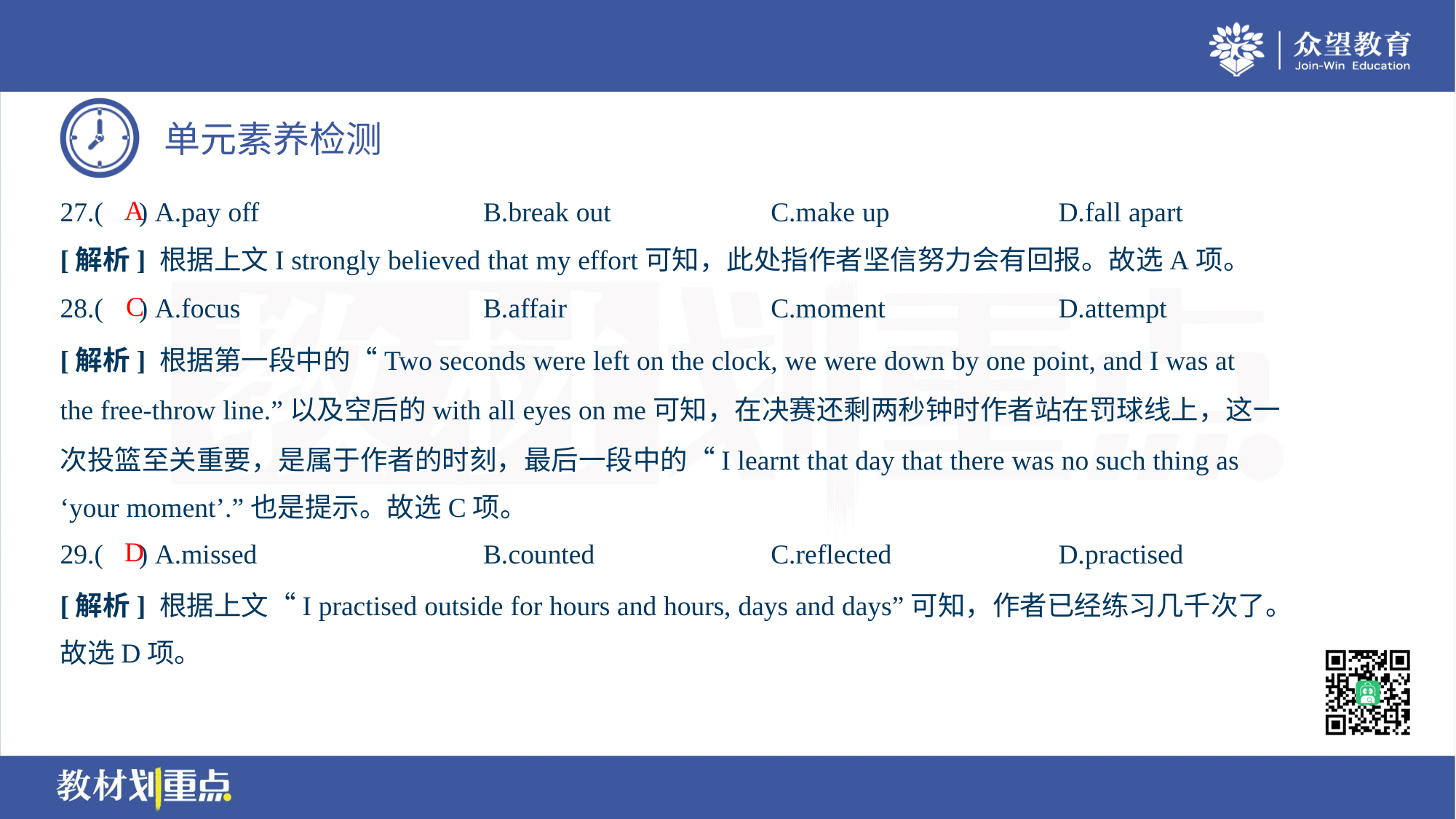

A
27.(     ) A.pay off	B.break out	C.make up	D.fall apart
[解析] 根据上文I strongly believed that my effort可知，此处指作者坚信努力会有回报。故选A项。
C
28.(     ) A.focus	B.affair	C.moment	D.attempt
[解析] 根据第一段中的“Two seconds were left on the clock, we were down by one point, and I was at
the free-throw line.”以及空后的with all eyes on me可知，在决赛还剩两秒钟时作者站在罚球线上，这一
次投篮至关重要，是属于作者的时刻，最后一段中的“I learnt that day that there was no such thing as
‘your moment’.”也是提示。故选C项。
D
29.(     ) A.missed	B.counted	C.reflected	D.practised
[解析] 根据上文“I practised outside for hours and hours, days and days”可知，作者已经练习几千次了。
故选D项。